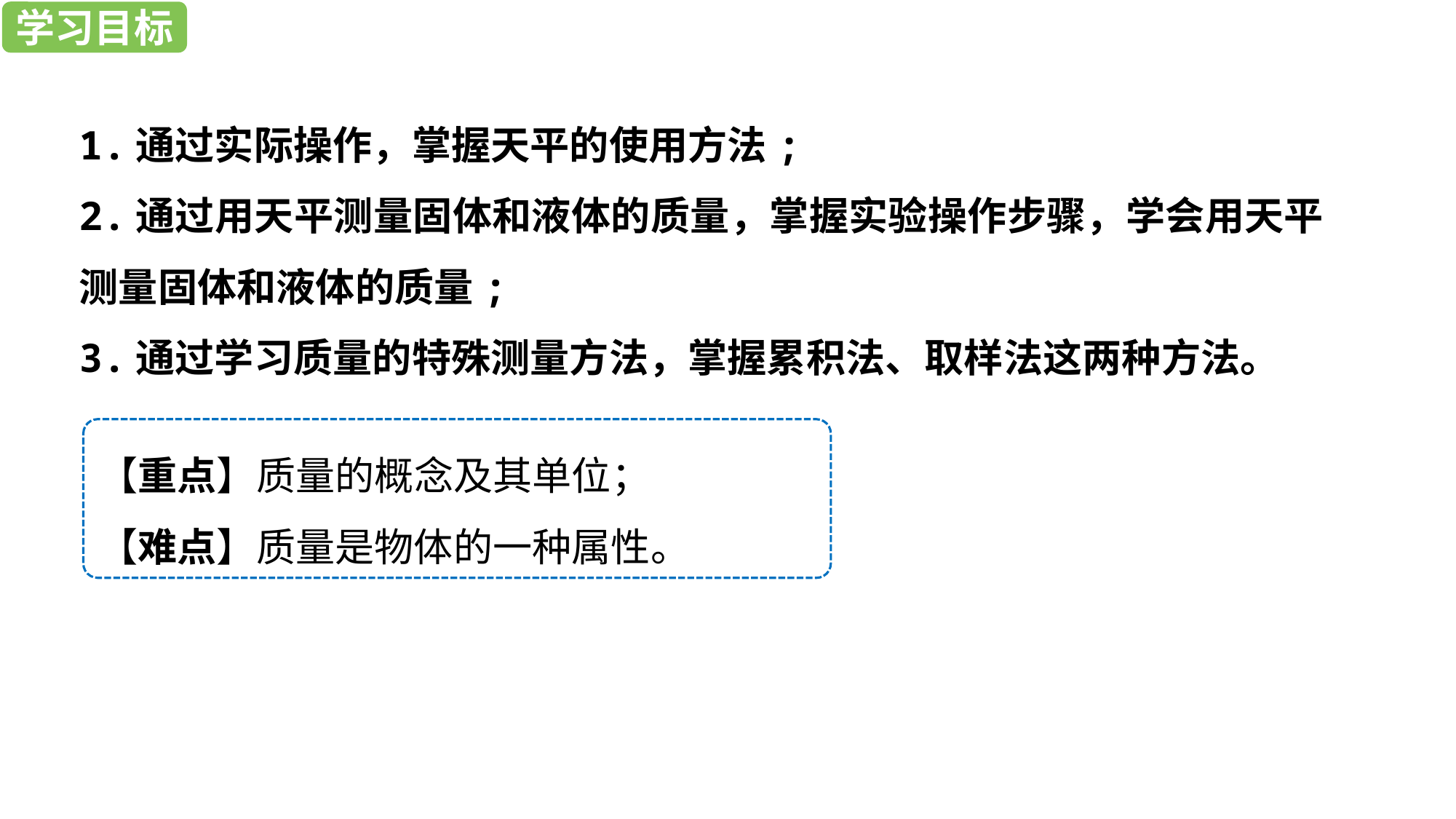

学习目标
学习目标
1.通过实际操作，掌握天平的使用方法;
2.通过用天平测量固体和液体的质量，掌握实验操作步骤，学会用天平测量固体和液体的质量;
3.通过学习质量的特殊测量方法，掌握累积法、取样法这两种方法。
【重点】质量的概念及其单位；
【难点】质量是物体的一种属性。